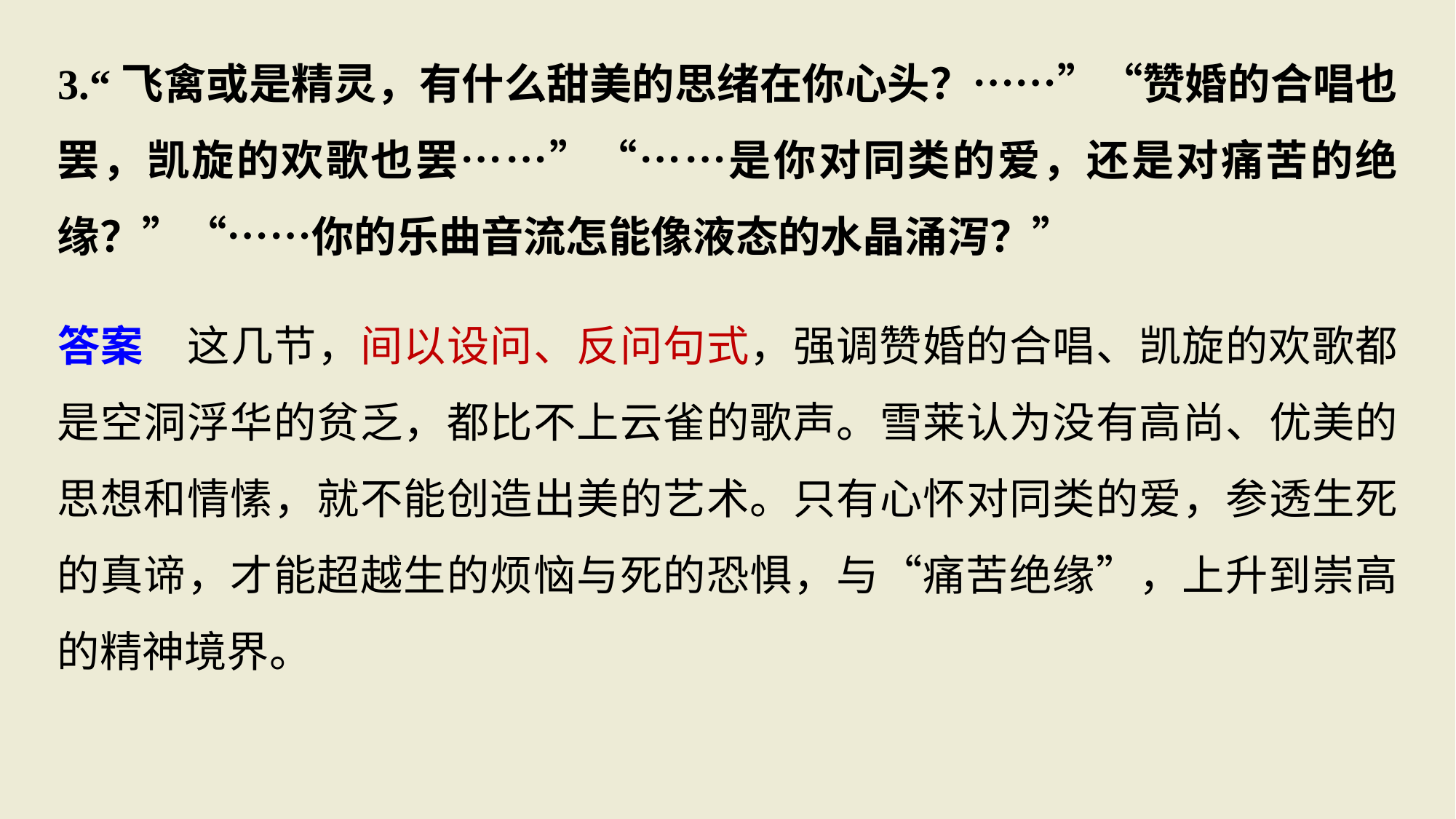

3.“飞禽或是精灵，有什么甜美的思绪在你心头？……”“赞婚的合唱也罢，凯旋的欢歌也罢……”“……是你对同类的爱，还是对痛苦的绝缘？”“……你的乐曲音流怎能像液态的水晶涌泻？”
答案　这几节，间以设问、反问句式，强调赞婚的合唱、凯旋的欢歌都是空洞浮华的贫乏，都比不上云雀的歌声。雪莱认为没有高尚、优美的思想和情愫，就不能创造出美的艺术。只有心怀对同类的爱，参透生死的真谛，才能超越生的烦恼与死的恐惧，与“痛苦绝缘”，上升到崇高的精神境界。